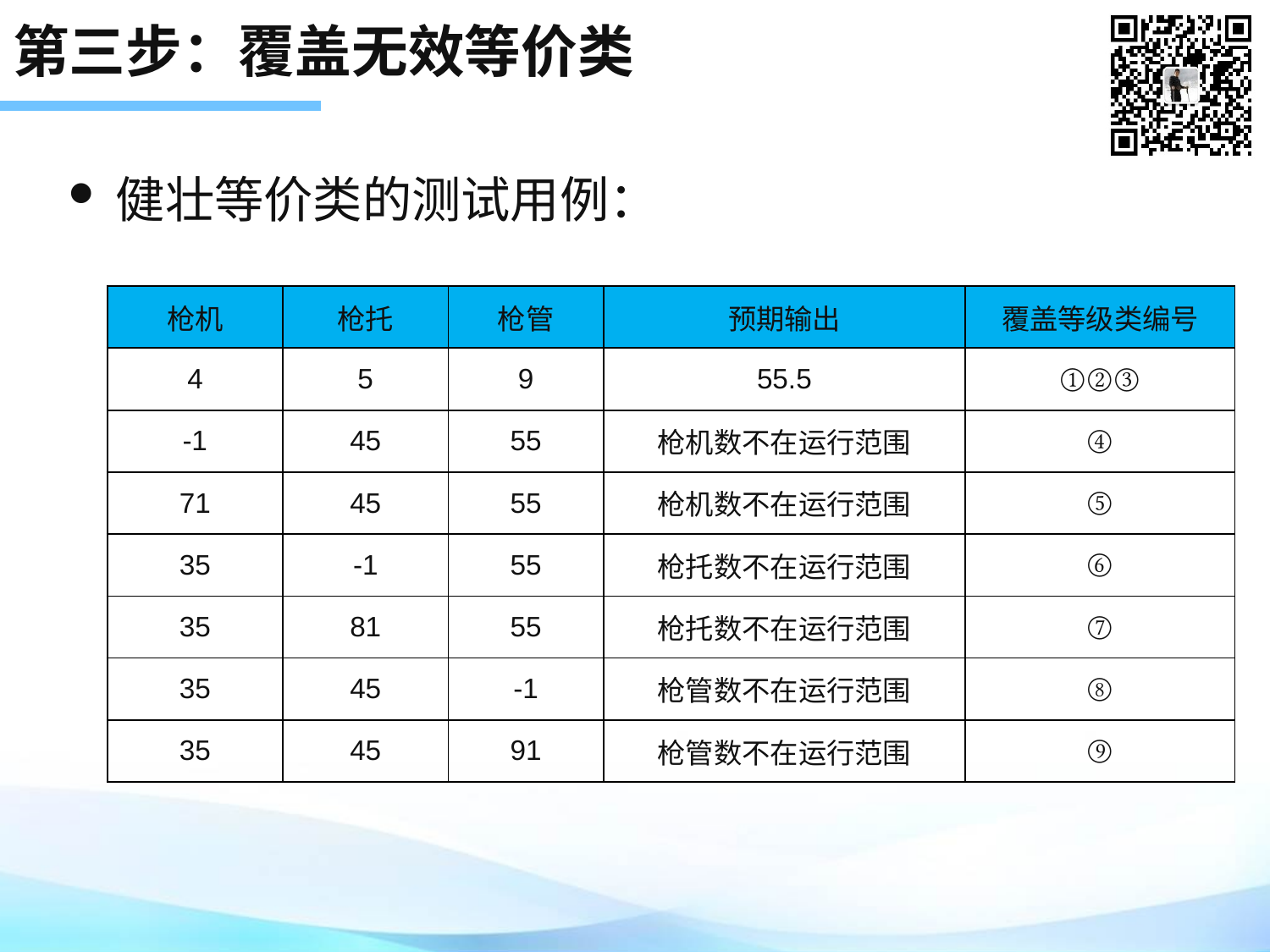

# 第三步：覆盖无效等价类
健壮等价类的测试用例：

| 枪机 | 枪托 | 枪管 | 预期输出 | 覆盖等级类编号 |
| --- | --- | --- | --- | --- |
| 4 | 5 | 9 | 55.5 | ①②③ |
| -1 | 45 | 55 | 枪机数不在运行范围 | ④ |
| 71 | 45 | 55 | 枪机数不在运行范围 | ⑤ |
| 35 | -1 | 55 | 枪托数不在运行范围 | ⑥ |
| 35 | 81 | 55 | 枪托数不在运行范围 | ⑦ |
| 35 | 45 | -1 | 枪管数不在运行范围 | ⑧ |
| 35 | 45 | 91 | 枪管数不在运行范围 | ⑨ |